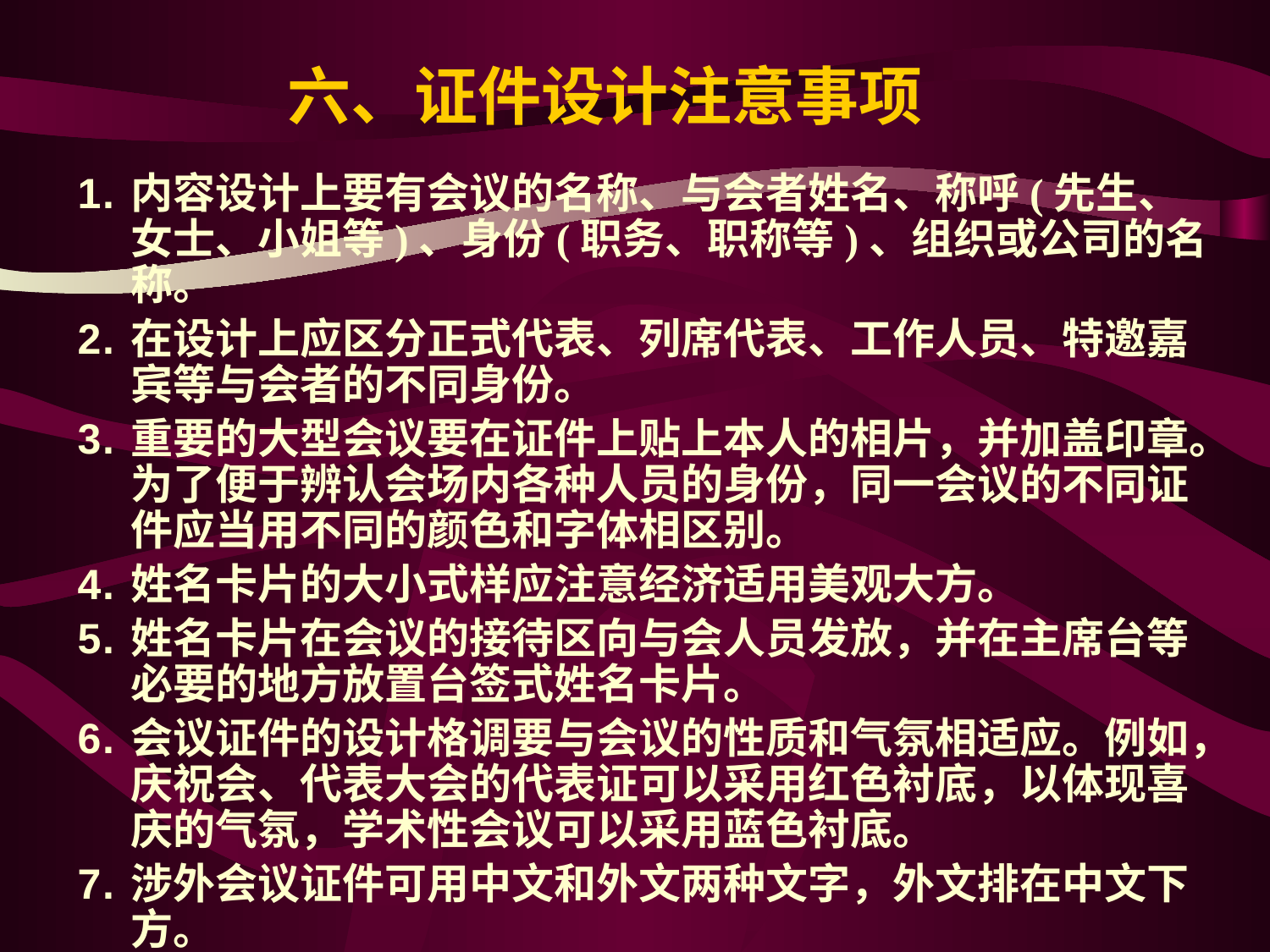

# 六、证件设计注意事项
内容设计上要有会议的名称、与会者姓名、称呼(先生、女士、小姐等)、身份(职务、职称等)、组织或公司的名称。
在设计上应区分正式代表、列席代表、工作人员、特邀嘉宾等与会者的不同身份。
重要的大型会议要在证件上贴上本人的相片，并加盖印章。为了便于辨认会场内各种人员的身份，同一会议的不同证件应当用不同的颜色和字体相区别。
姓名卡片的大小式样应注意经济适用美观大方。
姓名卡片在会议的接待区向与会人员发放，并在主席台等必要的地方放置台签式姓名卡片。
会议证件的设计格调要与会议的性质和气氛相适应。例如，庆祝会、代表大会的代表证可以采用红色衬底，以体现喜庆的气氛，学术性会议可以采用蓝色衬底。
涉外会议证件可用中文和外文两种文字，外文排在中文下方。